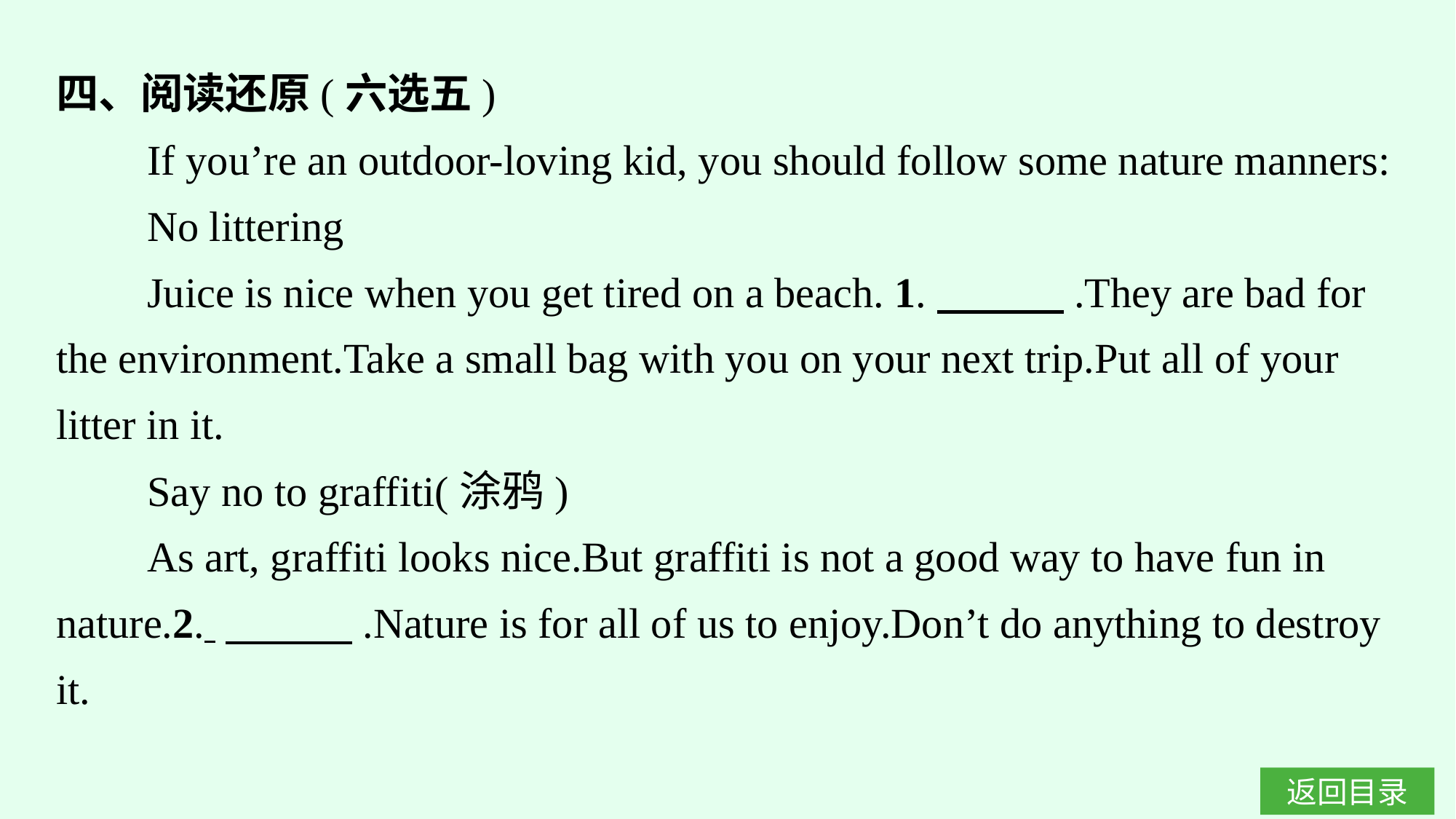

四、阅读还原(六选五)
If you’re an outdoor-loving kid, you should follow some nature manners:
No littering
Juice is nice when you get tired on a beach. 1.　　　.They are bad for the environment.Take a small bag with you on your next trip.Put all of your litter in it.
Say no to graffiti(涂鸦)
As art, graffiti looks nice.But graffiti is not a good way to have fun in nature.2. 　　　.Nature is for all of us to enjoy.Don’t do anything to destroy it.